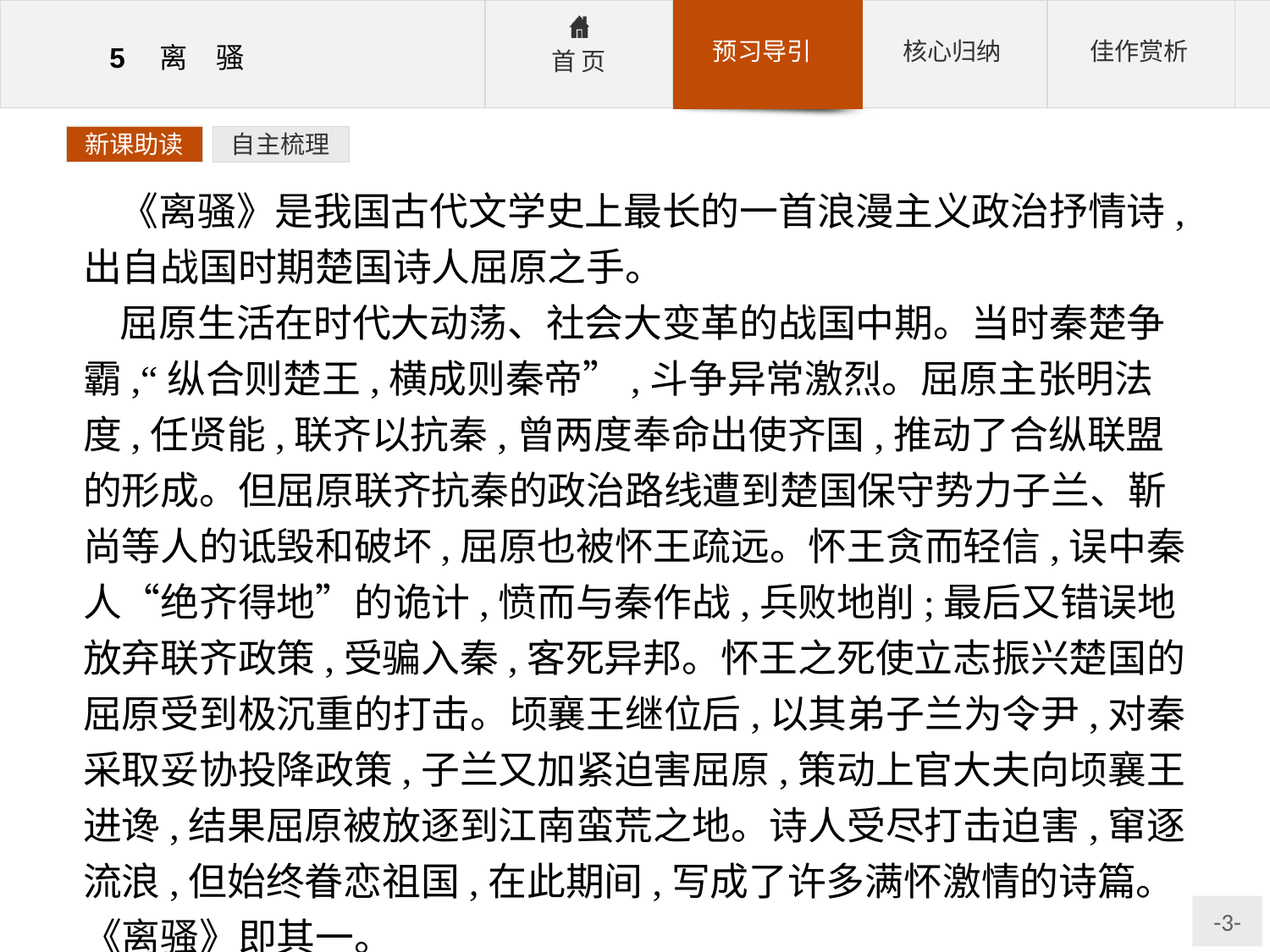

新课助读
自主梳理
《离骚》是我国古代文学史上最长的一首浪漫主义政治抒情诗,出自战国时期楚国诗人屈原之手。
屈原生活在时代大动荡、社会大变革的战国中期。当时秦楚争霸,“纵合则楚王,横成则秦帝”,斗争异常激烈。屈原主张明法度,任贤能,联齐以抗秦,曾两度奉命出使齐国,推动了合纵联盟的形成。但屈原联齐抗秦的政治路线遭到楚国保守势力子兰、靳尚等人的诋毁和破坏,屈原也被怀王疏远。怀王贪而轻信,误中秦人“绝齐得地”的诡计,愤而与秦作战,兵败地削;最后又错误地放弃联齐政策,受骗入秦,客死异邦。怀王之死使立志振兴楚国的屈原受到极沉重的打击。顷襄王继位后,以其弟子兰为令尹,对秦采取妥协投降政策,子兰又加紧迫害屈原,策动上官大夫向顷襄王进谗,结果屈原被放逐到江南蛮荒之地。诗人受尽打击迫害,窜逐流浪,但始终眷恋祖国,在此期间,写成了许多满怀激情的诗篇。《离骚》即其一。